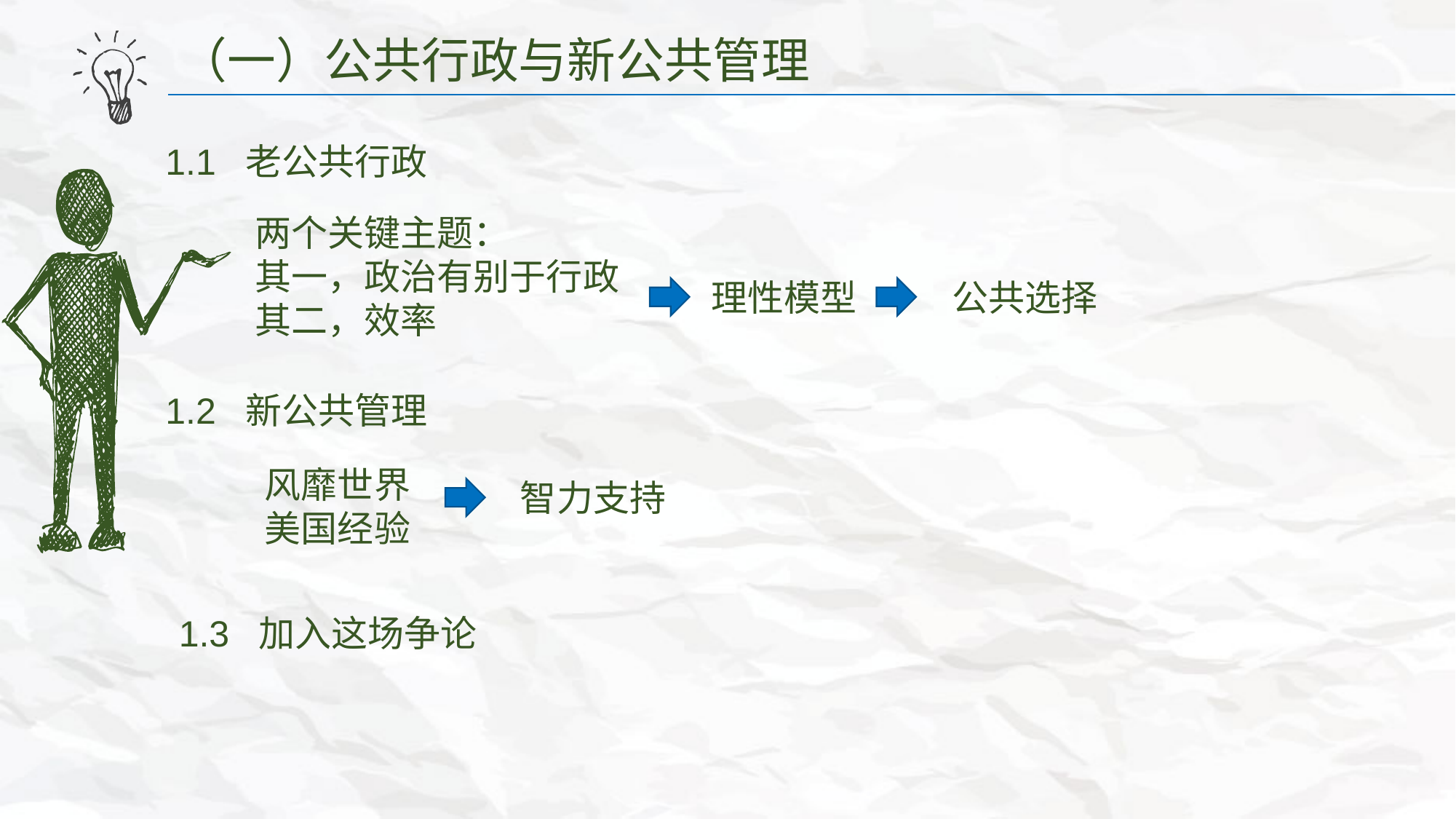

（一）公共行政与新公共管理

1.1  老公共行政

两个关键主题：
其一，政治有别于行政
其二，效率
理性模型
公共选择

1.2  新公共管理
风靡世界
美国经验
智力支持

1.3  加入这场争论